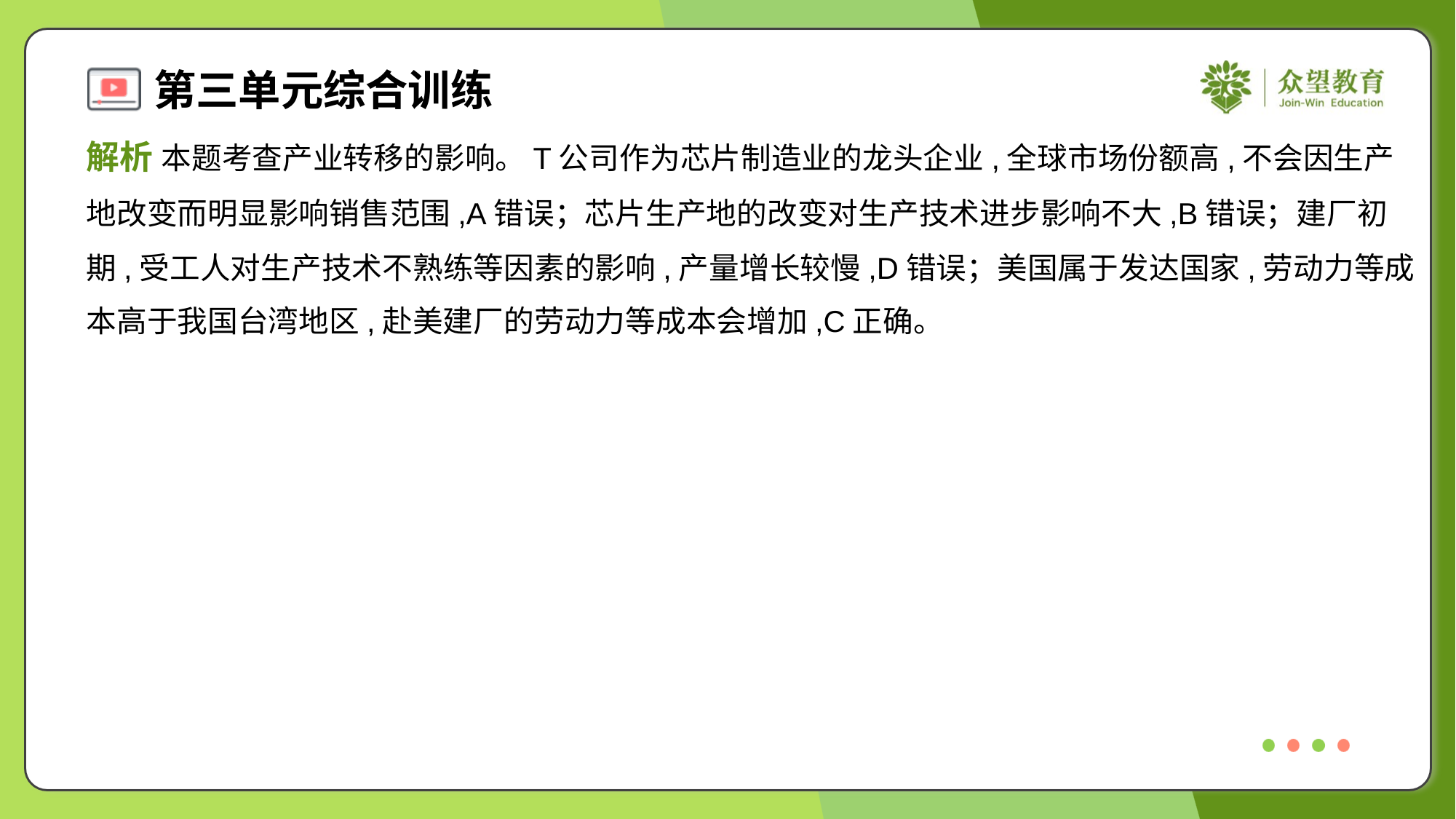

解析 本题考查产业转移的影响。T公司作为芯片制造业的龙头企业,全球市场份额高,不会因生产
地改变而明显影响销售范围,A错误；芯片生产地的改变对生产技术进步影响不大,B错误；建厂初
期,受工人对生产技术不熟练等因素的影响,产量增长较慢,D错误；美国属于发达国家,劳动力等成
本高于我国台湾地区,赴美建厂的劳动力等成本会增加,C正确。